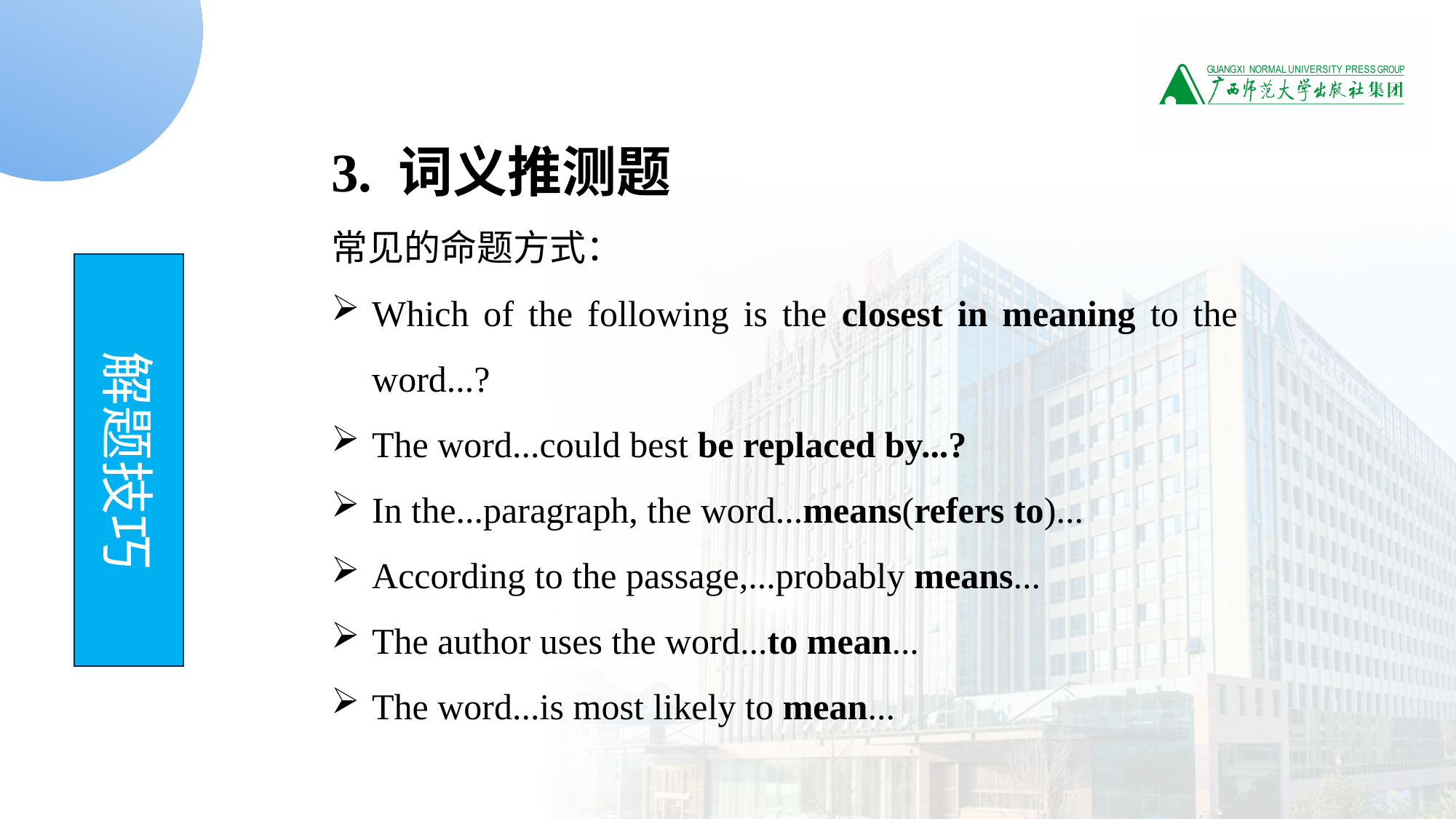

3. 词义推测题
常见的命题方式：
Which of the following is the closest in meaning to the word...?
The word...could best be replaced by...?
In the...paragraph, the word...means(refers to)...
According to the passage,...probably means...
The author uses the word...to mean...
The word...is most likely to mean...
解题技巧